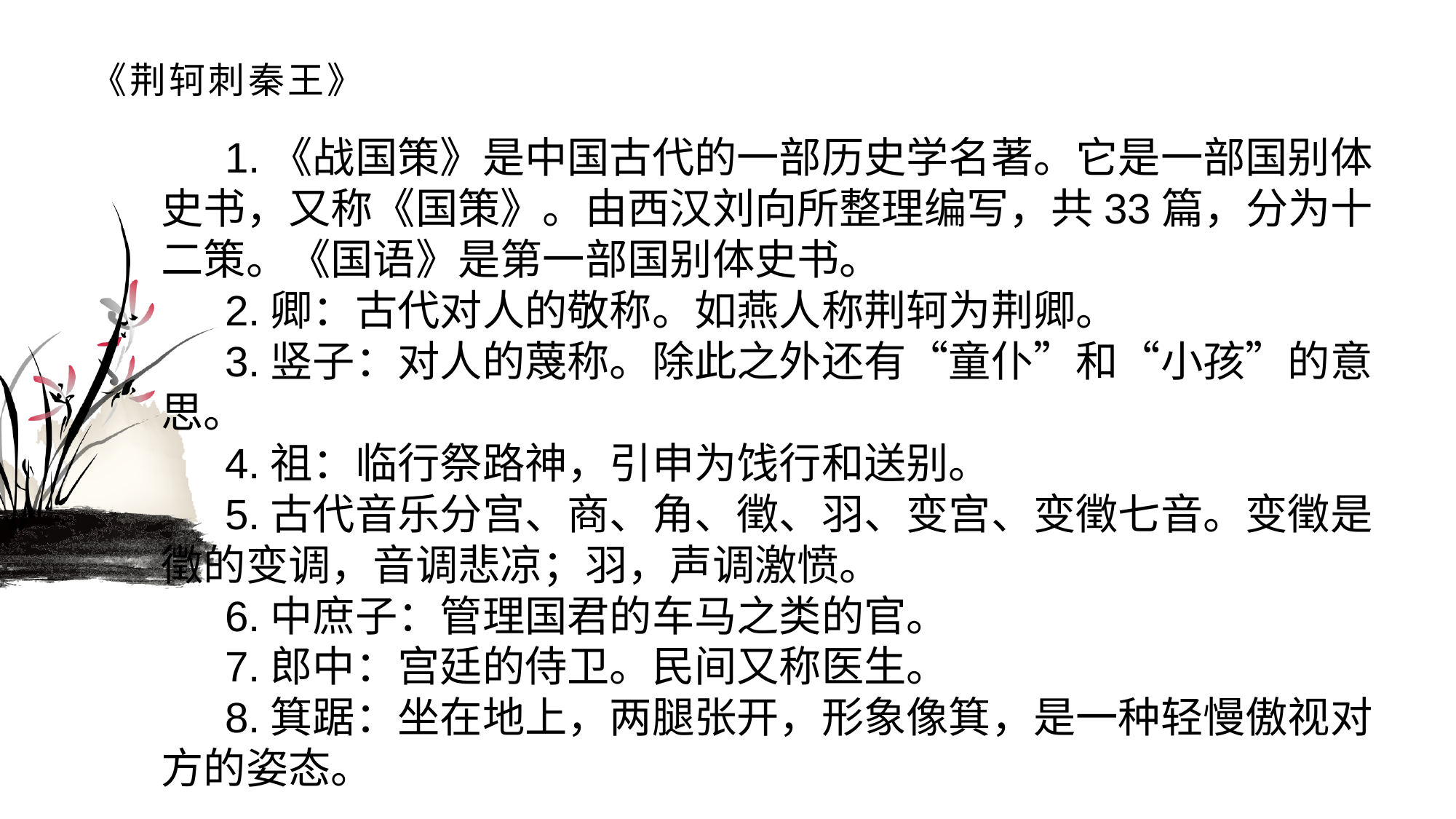

# 《荆轲刺秦王》

1.《战国策》是中国古代的一部历史学名著。它是一部国别体史书，又称《国策》。由西汉刘向所整理编写，共33篇，分为十二策。《国语》是第一部国别体史书。2.卿：古代对人的敬称。如燕人称荆轲为荆卿。3.竖子：对人的蔑称。除此之外还有“童仆”和“小孩”的意思。4.祖：临行祭路神，引申为饯行和送别。5.古代音乐分宫、商、角、徵、羽、变宫、变徵七音。变徵是徵的变调，音调悲凉；羽，声调激愤。6.中庶子：管理国君的车马之类的官。7.郎中：宫廷的侍卫。民间又称医生。8.箕踞：坐在地上，两腿张开，形象像箕，是一种轻慢傲视对方的姿态。